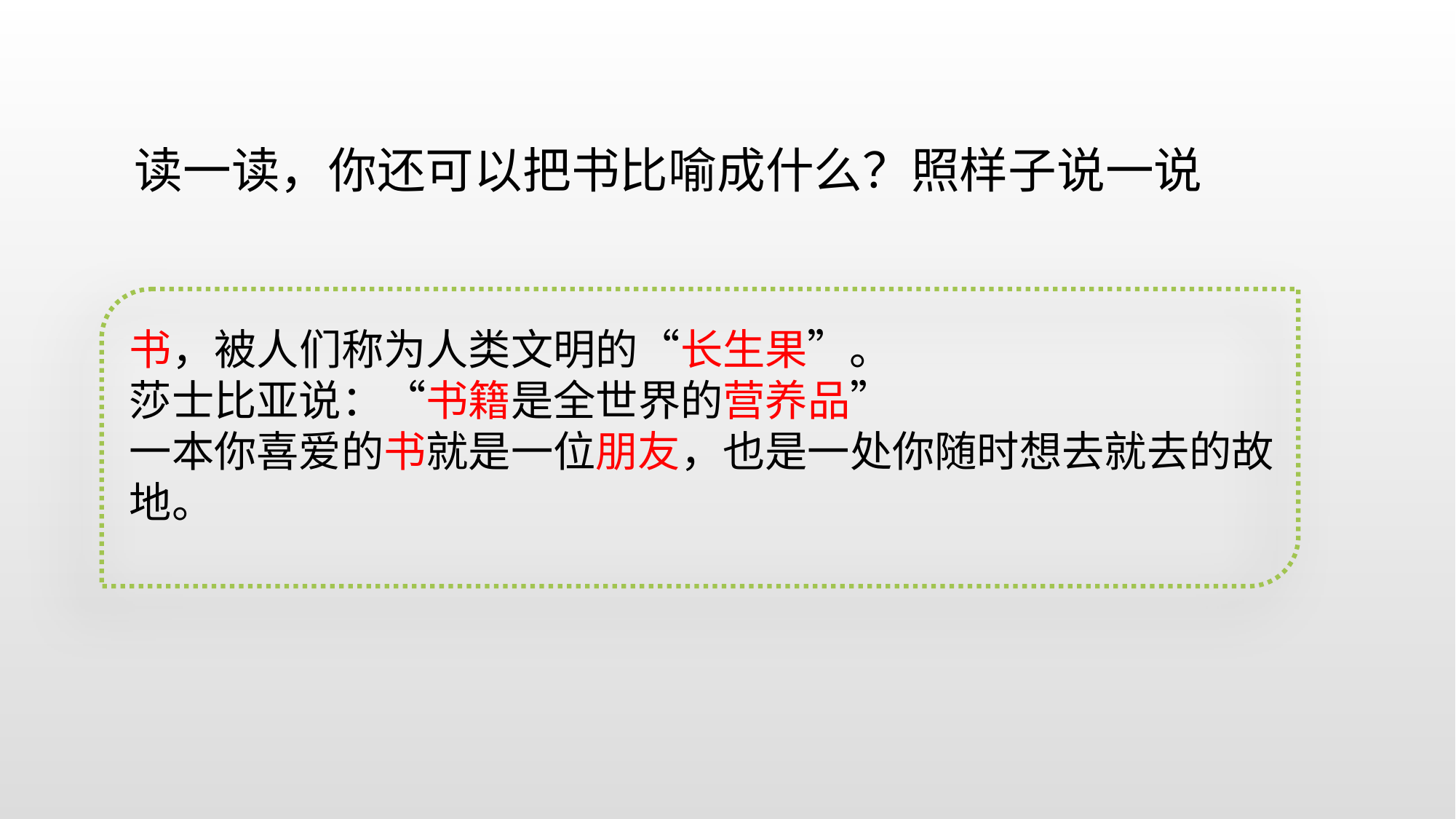

读一读，你还可以把书比喻成什么？照样子说一说

书，被人们称为人类文明的“长生果”。
莎士比亚说：“书籍是全世界的营养品”
一本你喜爱的书就是一位朋友，也是一处你随时想去就去的故地。